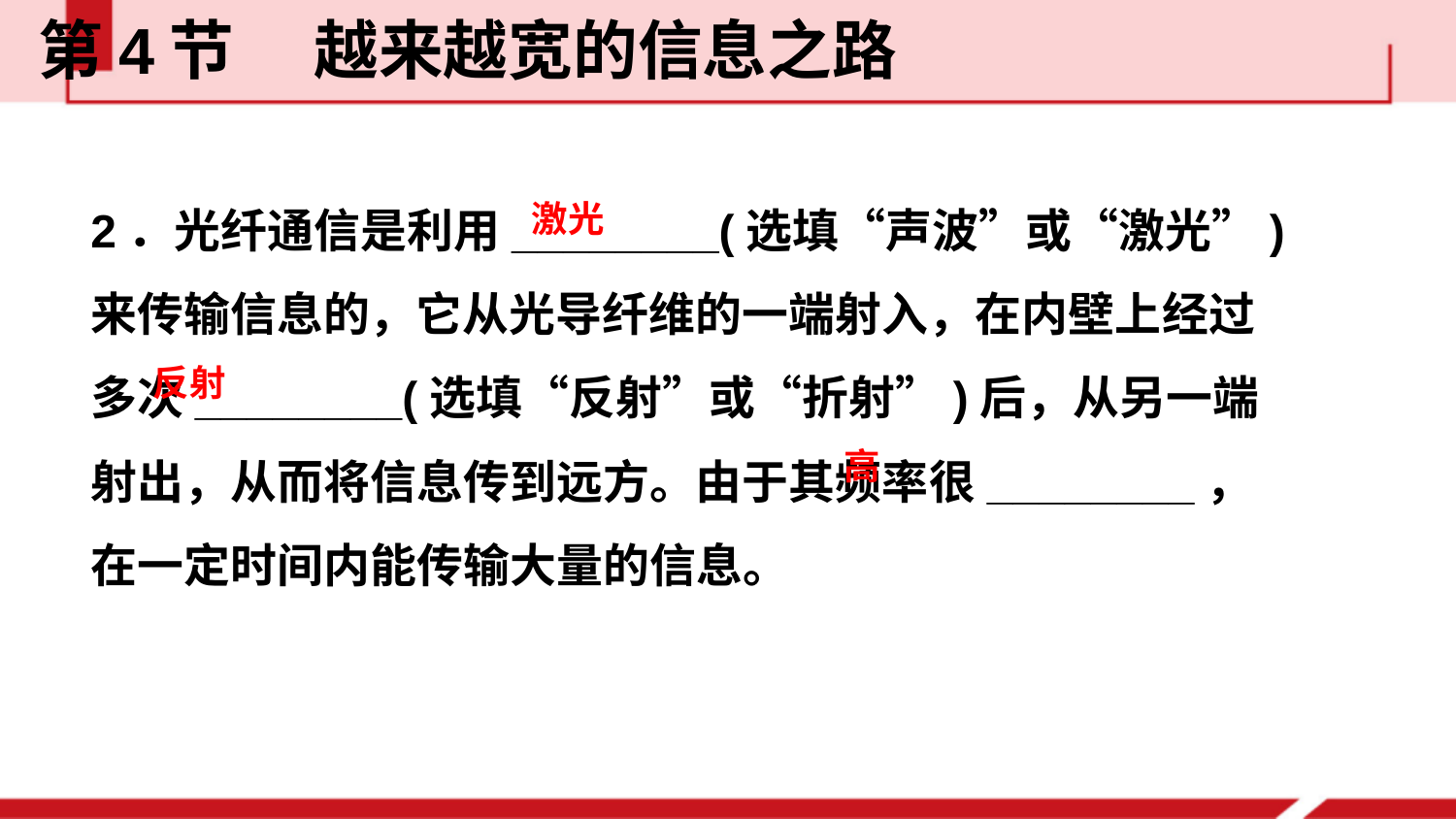

第4节  越来越宽的信息之路
2．光纤通信是利用________(选填“声波”或“激光”)来传输信息的，它从光导纤维的一端射入，在内壁上经过多次________(选填“反射”或“折射”)后，从另一端射出，从而将信息传到远方。由于其频率很________，在一定时间内能传输大量的信息。
激光
反射
高